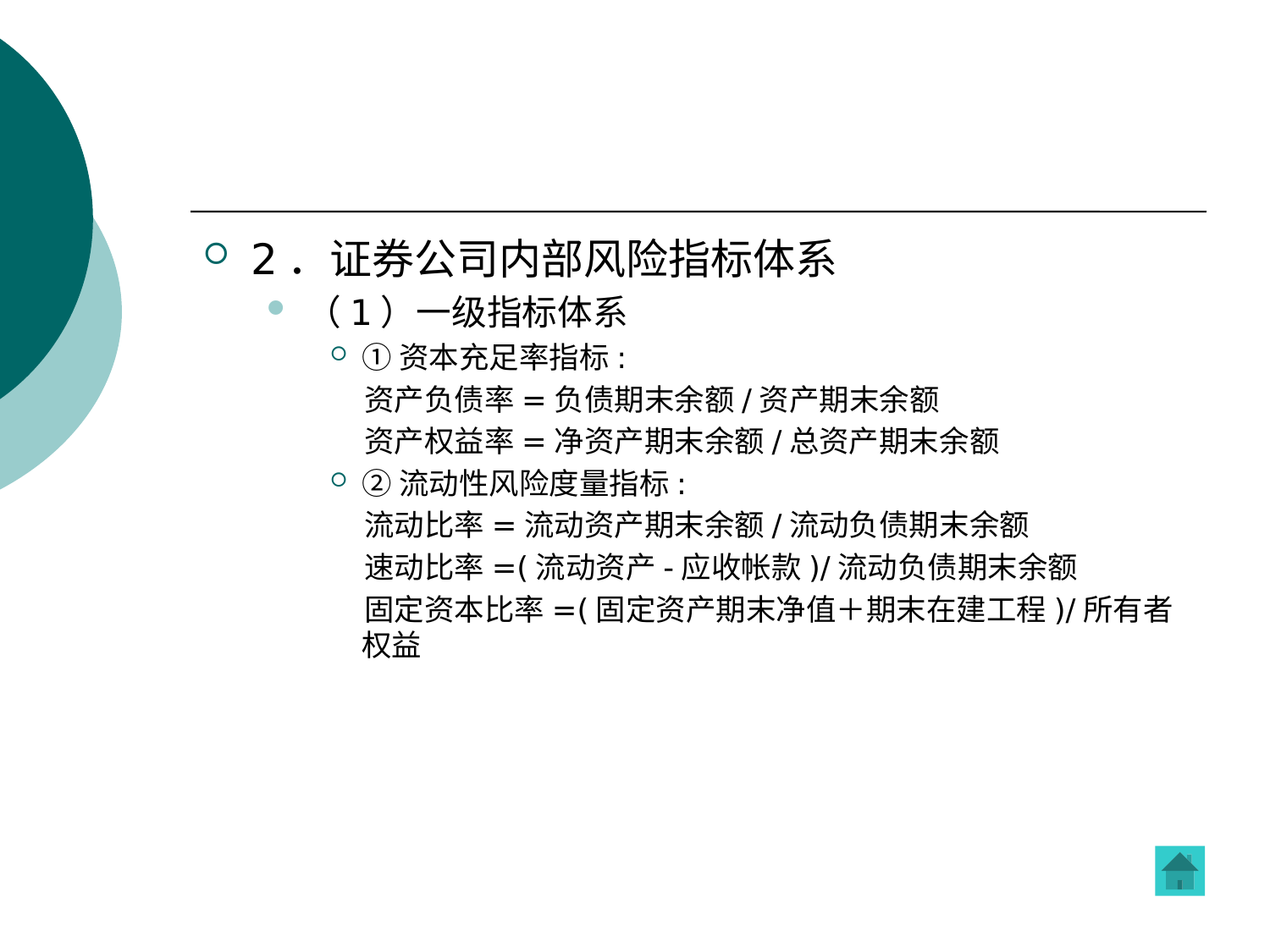

2．证券公司内部风险指标体系
（1）一级指标体系
①资本充足率指标:
    资产负债率=负债期末余额/资产期末余额
    资产权益率=净资产期末余额/总资产期末余额
②流动性风险度量指标:
    流动比率=流动资产期末余额/流动负债期末余额
    速动比率=(流动资产-应收帐款)/流动负债期末余额
    固定资本比率=(固定资产期末净值＋期末在建工程)/所有者权益